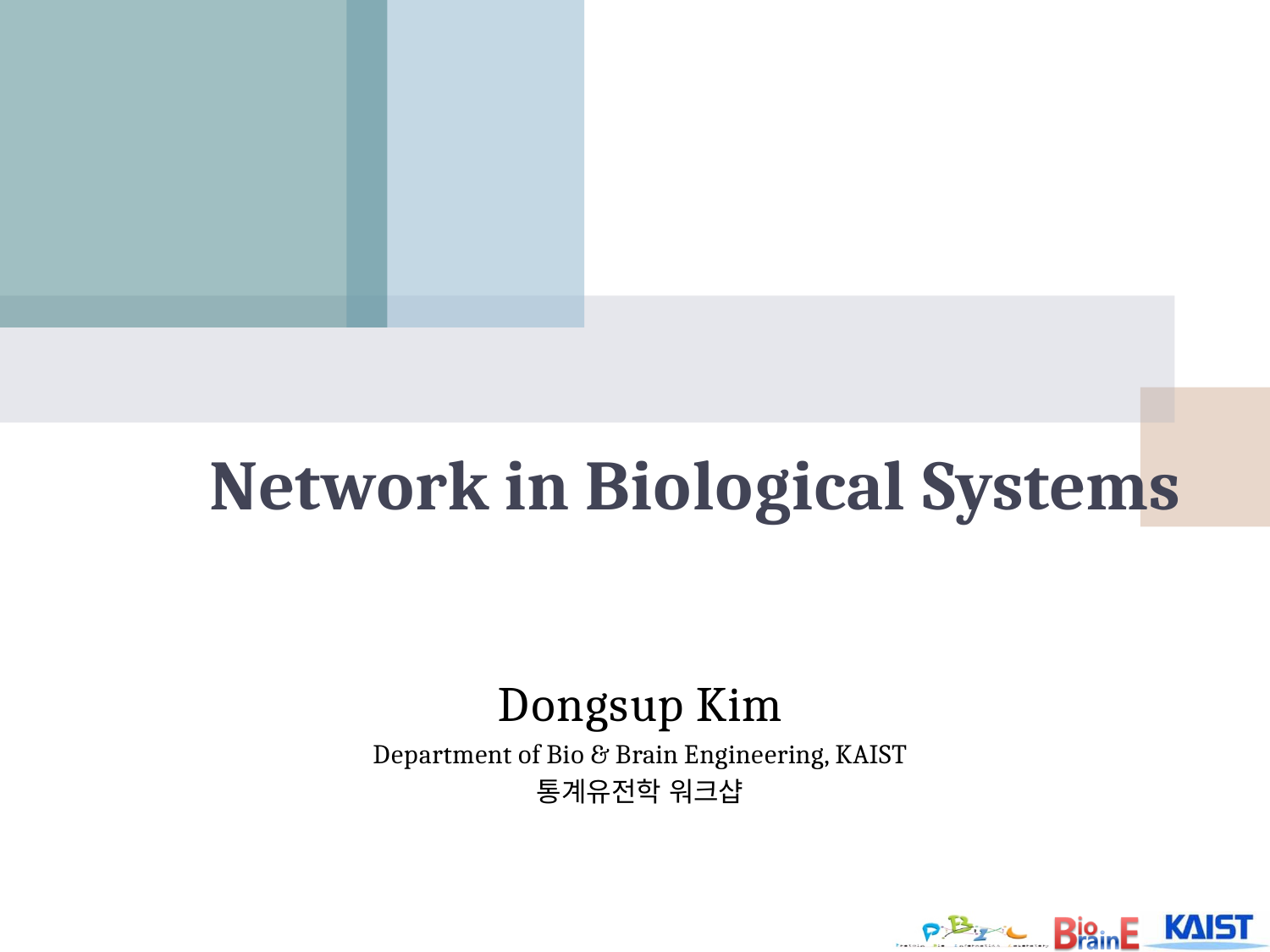

# Network in Biological Systems
Dongsup Kim
Department of Bio & Brain Engineering, KAIST
통계유전학 워크샵